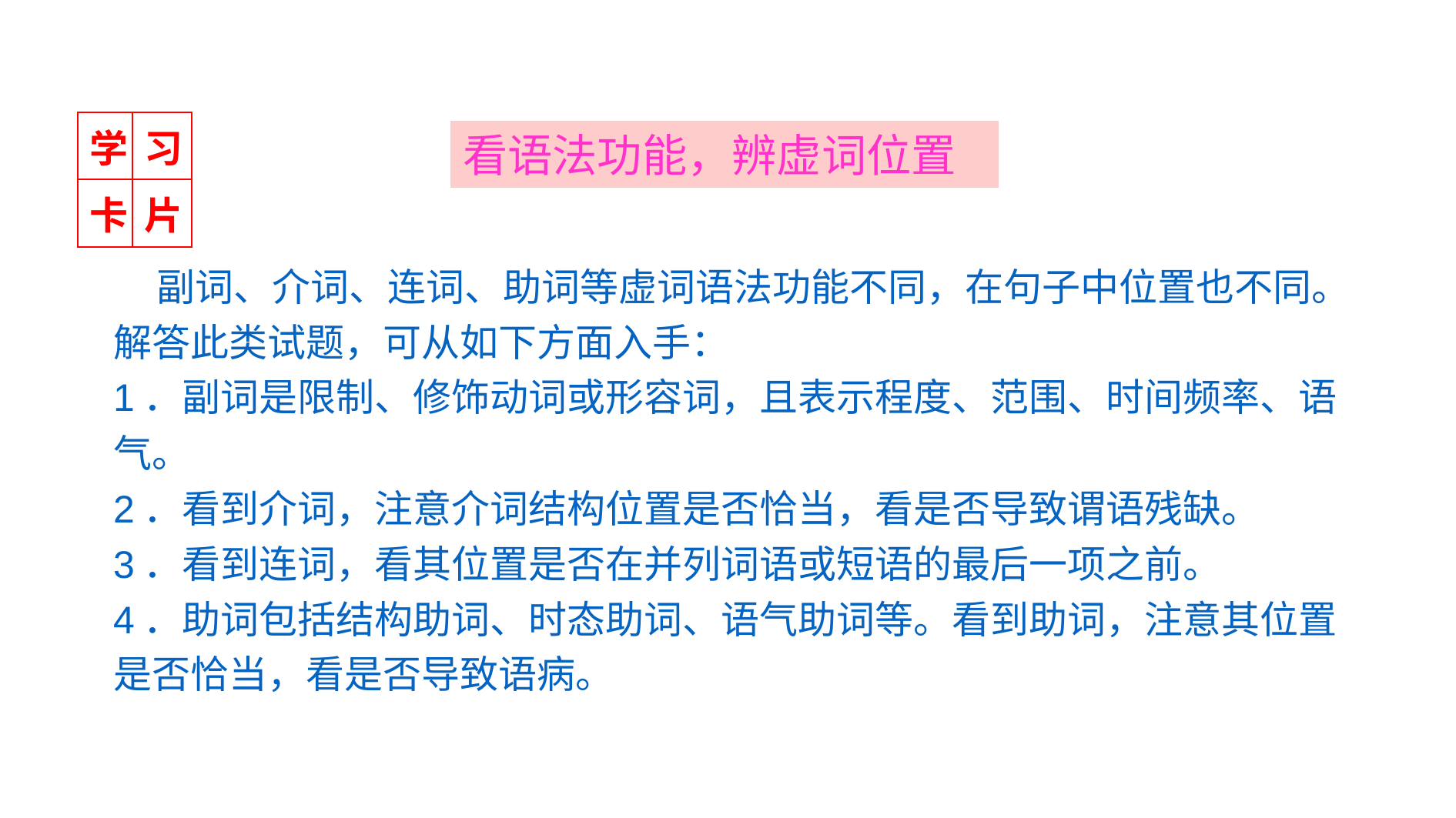

| 学 | 习 |
| --- | --- |
| 卡 | 片 |
看语法功能，辨虚词位置

    副词、介词、连词、助词等虚词语法功能不同，在句子中位置也不同。解答此类试题，可从如下方面入手：
1．副词是限制、修饰动词或形容词，且表示程度、范围、时间频率、语气。
2．看到介词，注意介词结构位置是否恰当，看是否导致谓语残缺。
3．看到连词，看其位置是否在并列词语或短语的最后一项之前。
4．助词包括结构助词、时态助词、语气助词等。看到助词，注意其位置是否恰当，看是否导致语病。